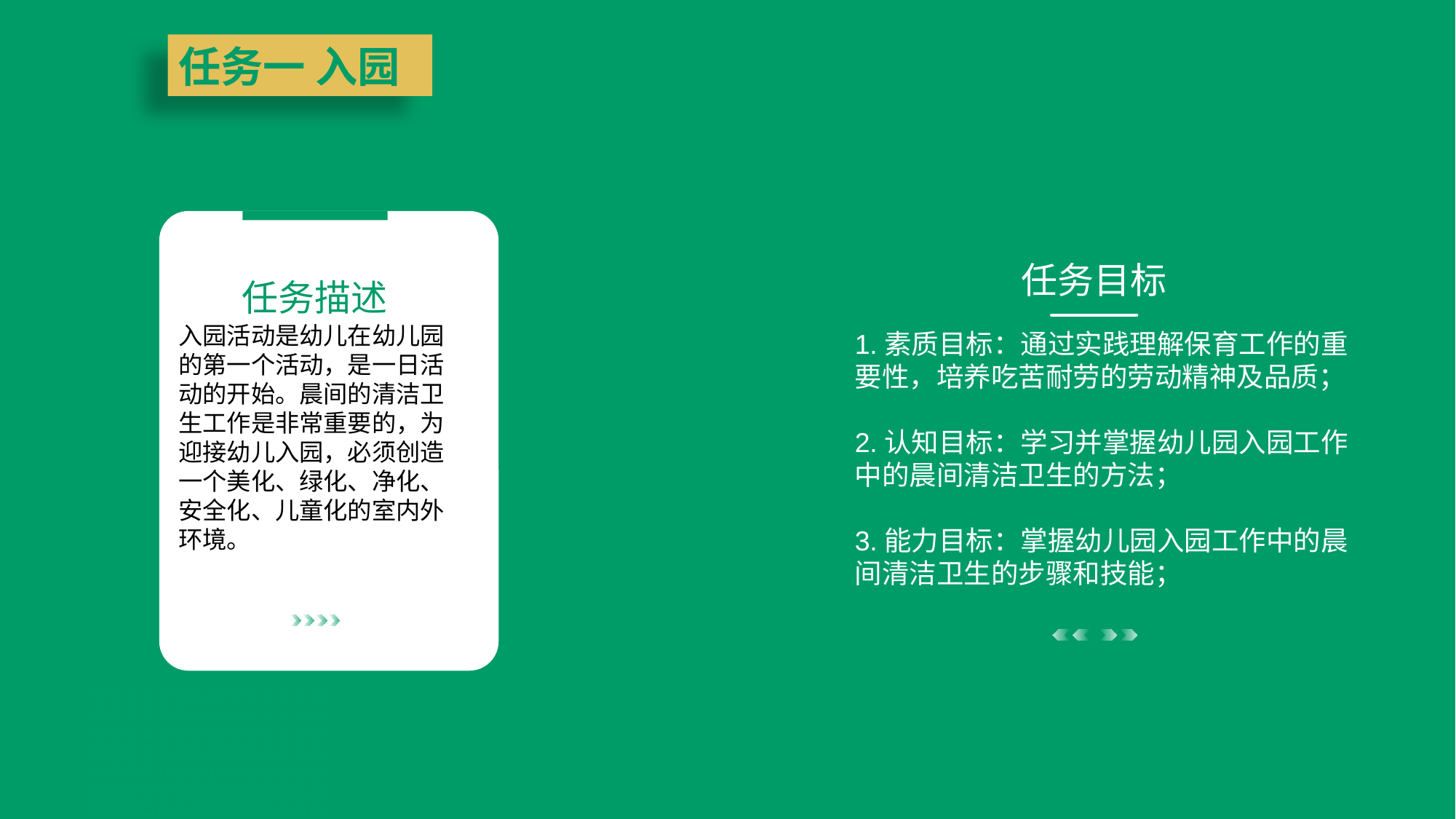

任务一 入园

任务目标
1.素质目标：通过实践理解保育工作的重要性，培养吃苦耐劳的劳动精神及品质；

2.认知目标：学习并掌握幼儿园入园工作中的晨间清洁卫生的方法；

3.能力目标：掌握幼儿园入园工作中的晨间清洁卫生的步骤和技能；

任务描述
入园活动是幼儿在幼儿园的第一个活动，是一日活动的开始。晨间的清洁卫生工作是非常重要的，为迎接幼儿入园，必须创造一个美化、绿化、净化、安全化、儿童化的室内外环境。